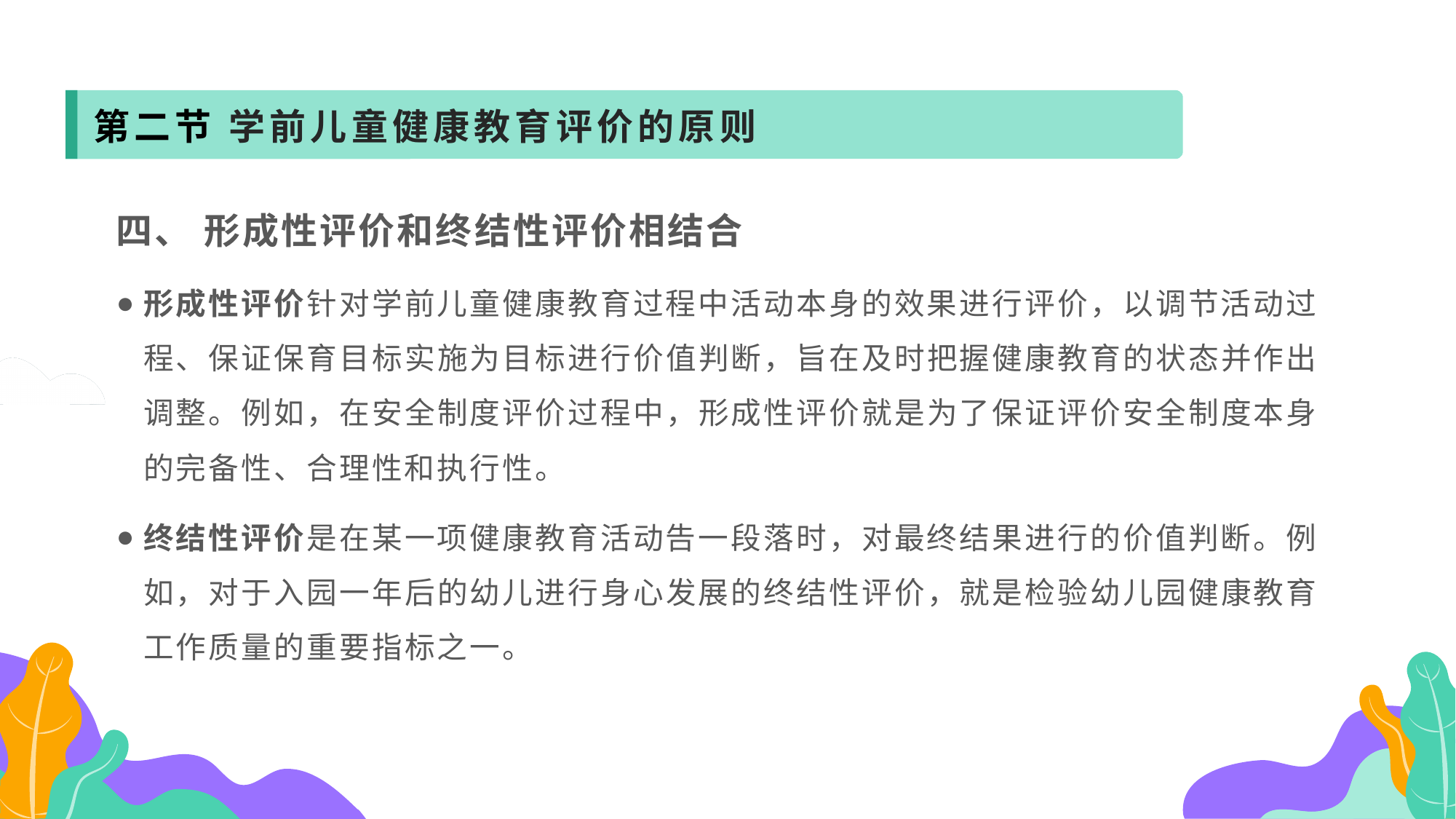

第二节 学前儿童健康教育评价的原则
四、 形成性评价和终结性评价相结合
形成性评价针对学前儿童健康教育过程中活动本身的效果进行评价，以调节活动过程、保证保育目标实施为目标进行价值判断，旨在及时把握健康教育的状态并作出调整。例如，在安全制度评价过程中，形成性评价就是为了保证评价安全制度本身的完备性、合理性和执行性。
终结性评价是在某一项健康教育活动告一段落时，对最终结果进行的价值判断。例如，对于入园一年后的幼儿进行身心发展的终结性评价，就是检验幼儿园健康教育工作质量的重要指标之一。